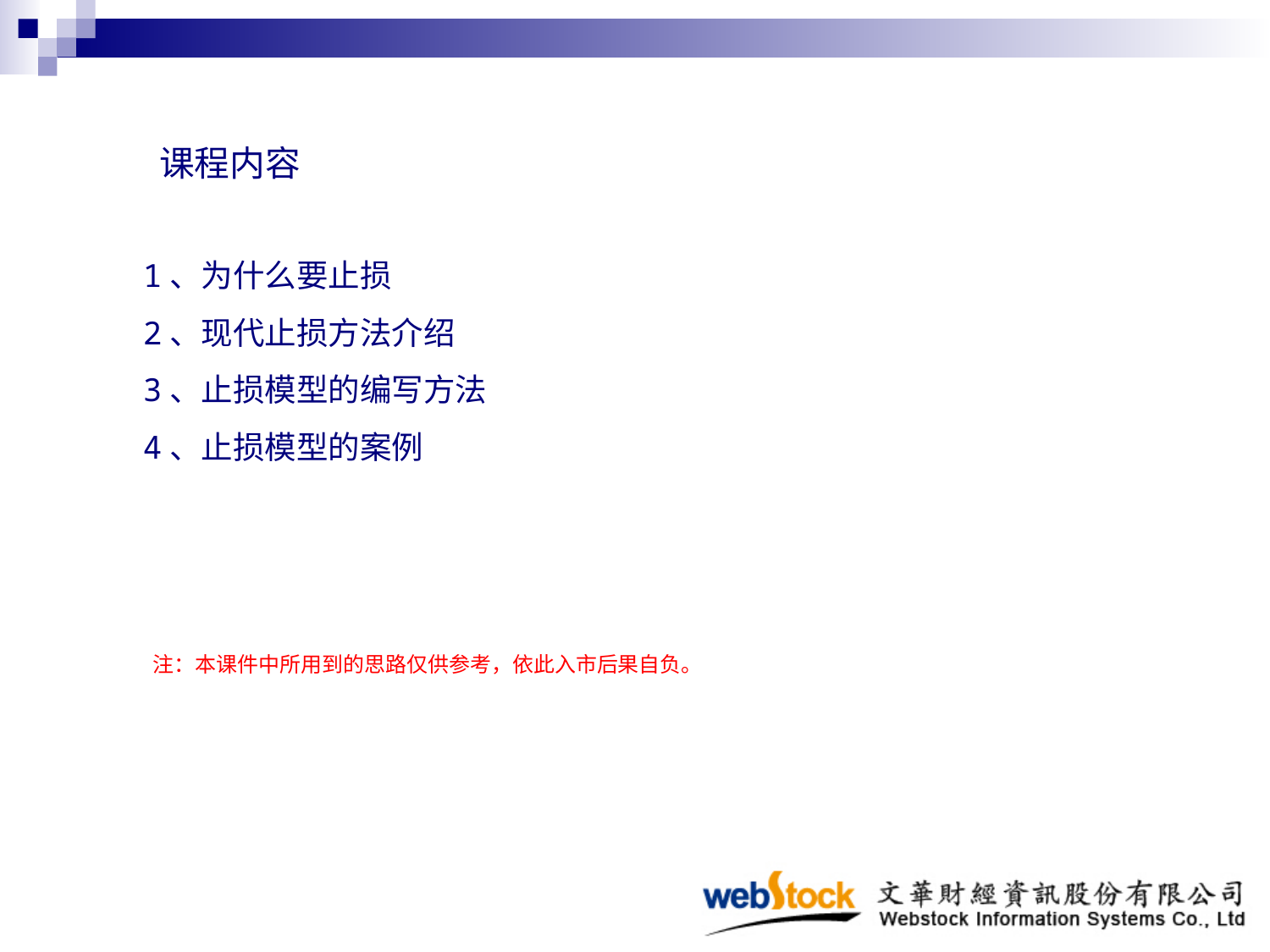

课程内容
1、为什么要止损
2、现代止损方法介绍
3、止损模型的编写方法
4、止损模型的案例

 注：本课件中所用到的思路仅供参考，依此入市后果自负。